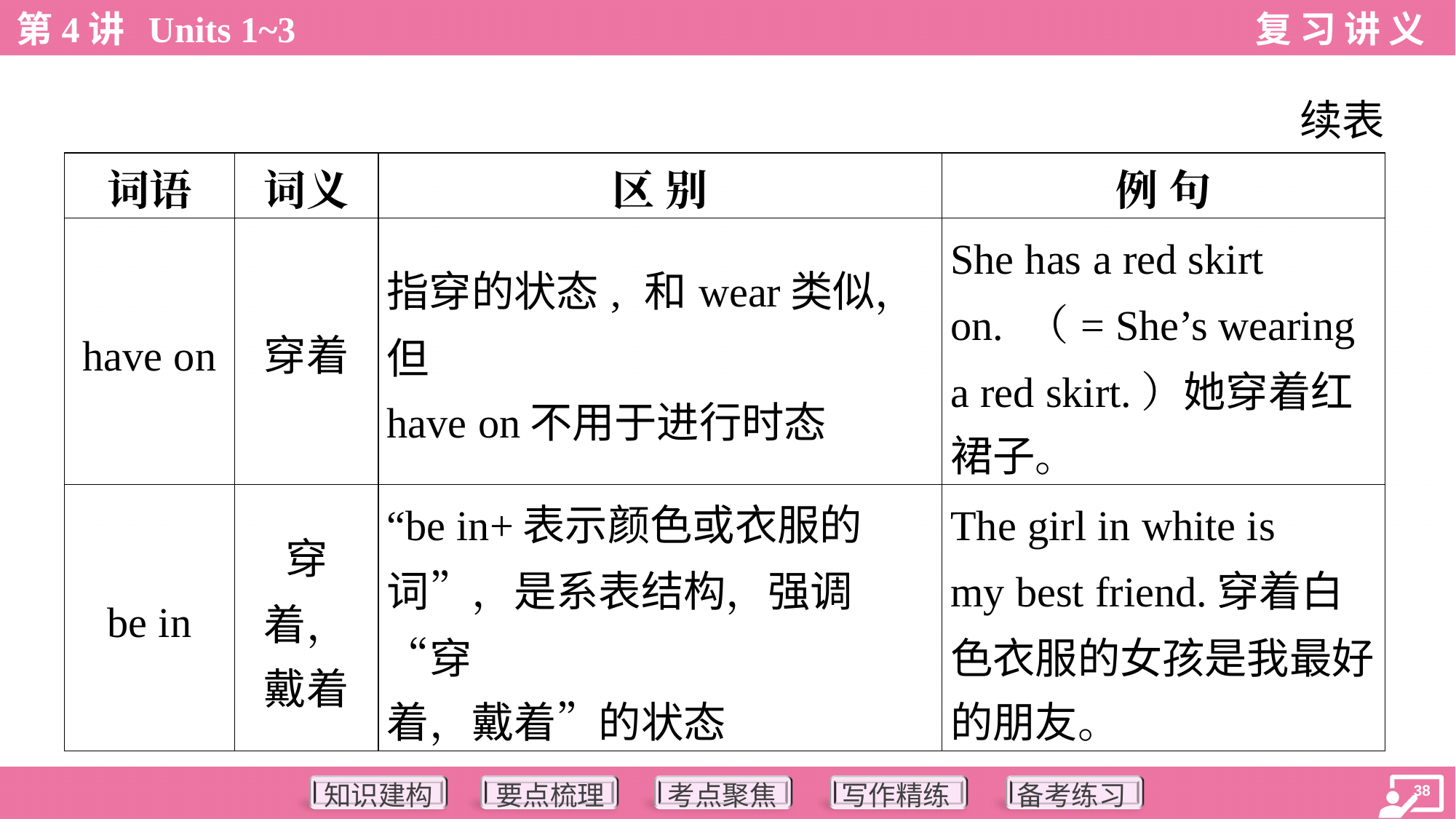

续表
| 词语 | 词义 | 区 别 | 例 句 |
| --- | --- | --- | --- |
| have on | 穿着 | 指穿的状态, 和wear类似，但 have on不用于进行时态 | She has a red skirt on. （= She’s wearing a red skirt.）她穿着红 裙子。 |
| be in | 穿着， 戴着 | “be in+表示颜色或衣服的 词”，是系表结构，强调“穿 着，戴着”的状态 | The girl in white is my best friend.穿着白 色衣服的女孩是我最好 的朋友。 |